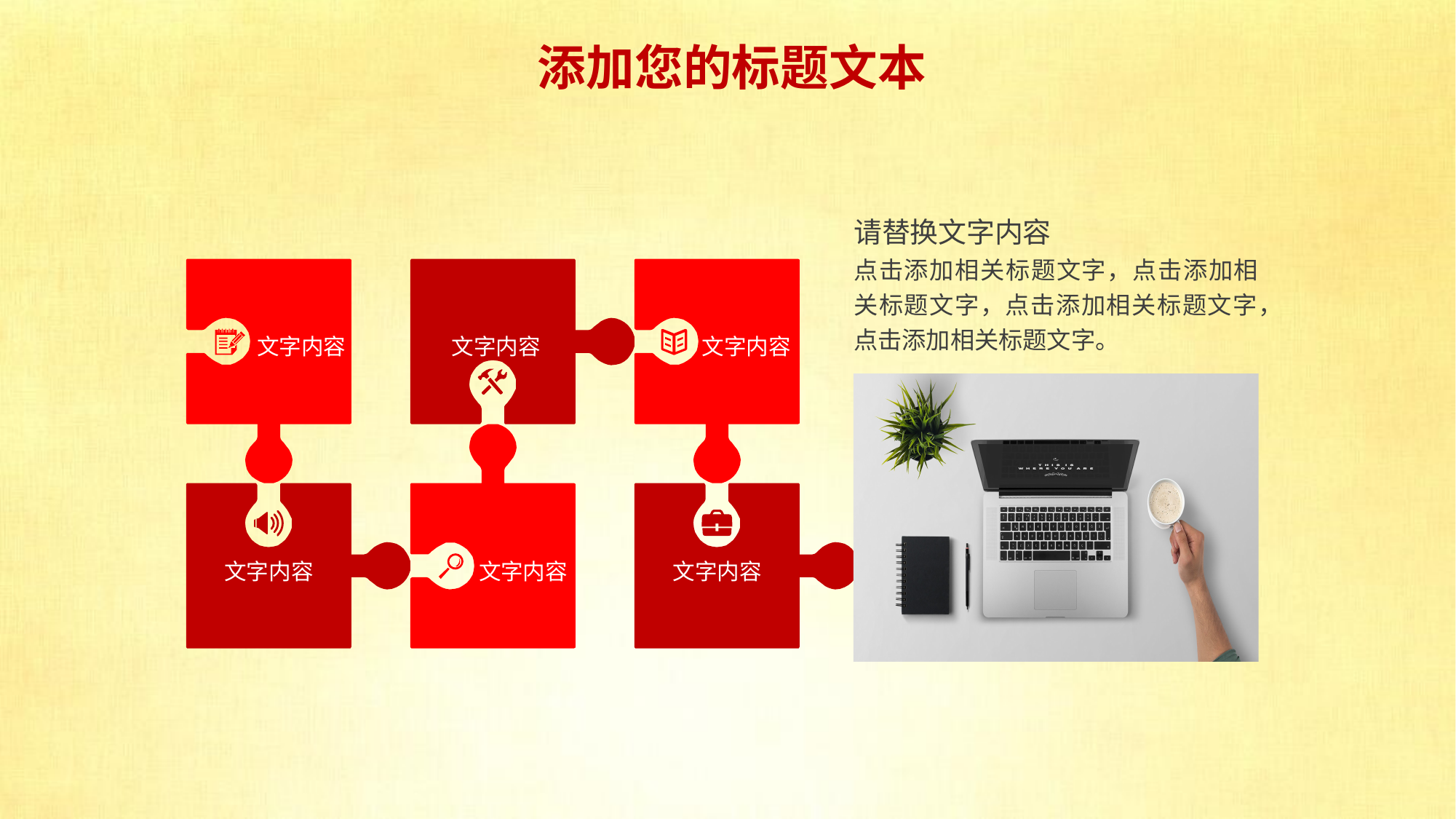

添加您的标题文本
请替换文字内容

点击添加相关标题文字，点击添加相关标题文字，点击添加相关标题文字，点击添加相关标题文字。

文字内容
文字内容
文字内容

文字内容
文字内容
文字内容